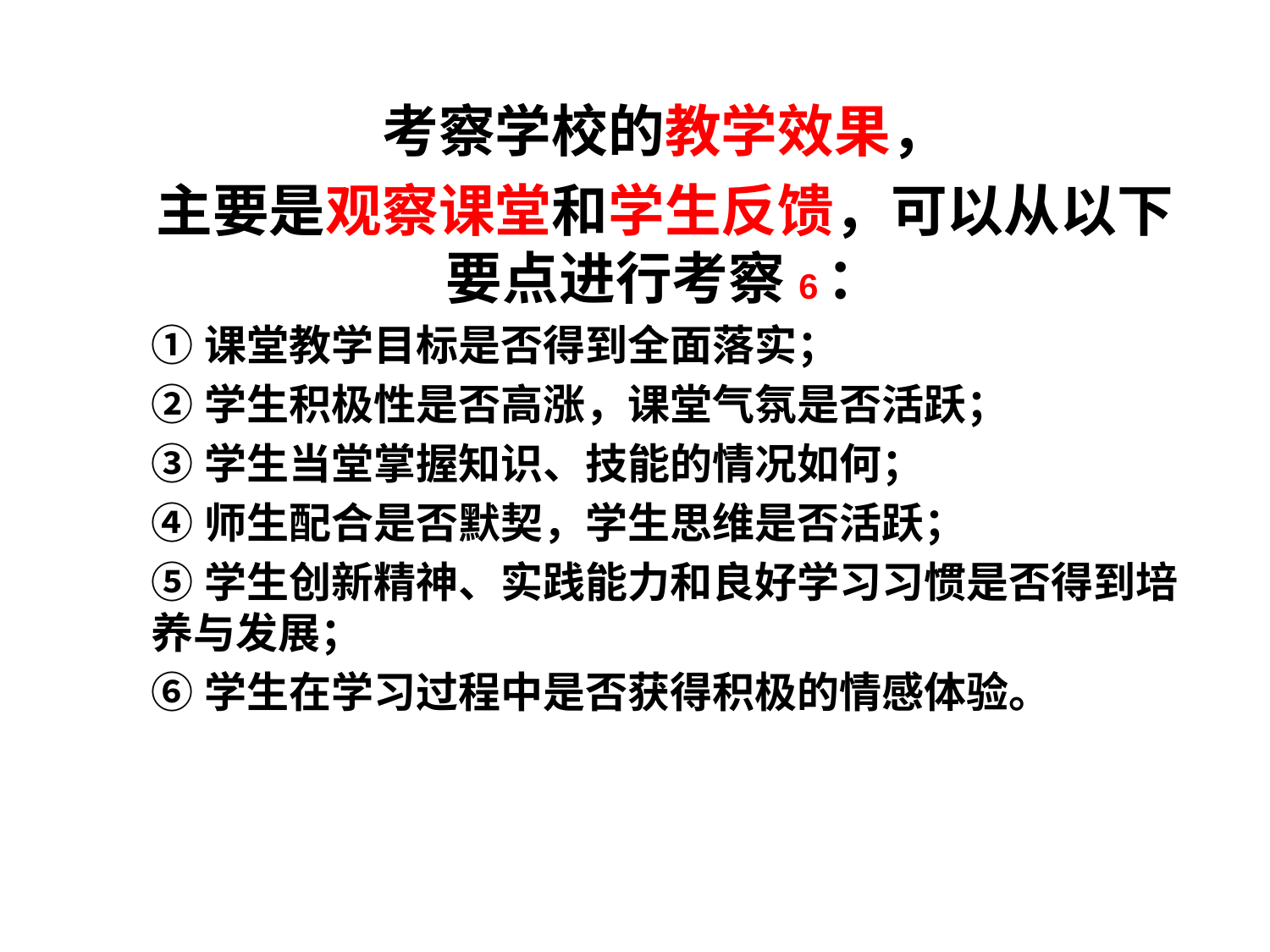

考察学校的教学效果，
主要是观察课堂和学生反馈，可以从以下要点进行考察6：
①课堂教学目标是否得到全面落实；
②学生积极性是否高涨，课堂气氛是否活跃；
③学生当堂掌握知识、技能的情况如何；
④师生配合是否默契，学生思维是否活跃；
⑤学生创新精神、实践能力和良好学习习惯是否得到培养与发展；
⑥学生在学习过程中是否获得积极的情感体验。